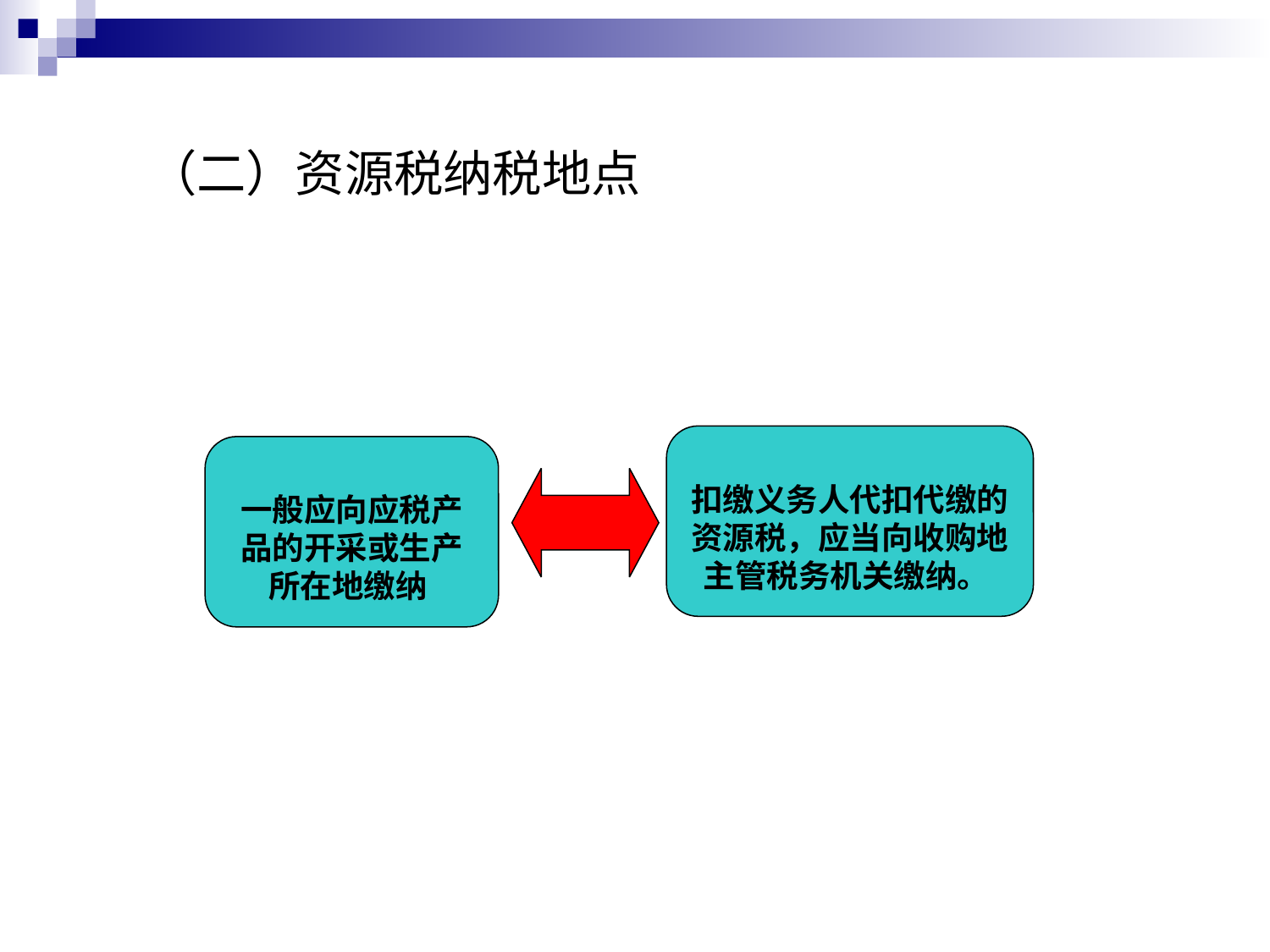

（二）资源税纳税地点

扣缴义务人代扣代缴的资源税，应当向收购地主管税务机关缴纳。

一般应向应税产品的开采或生产所在地缴纳